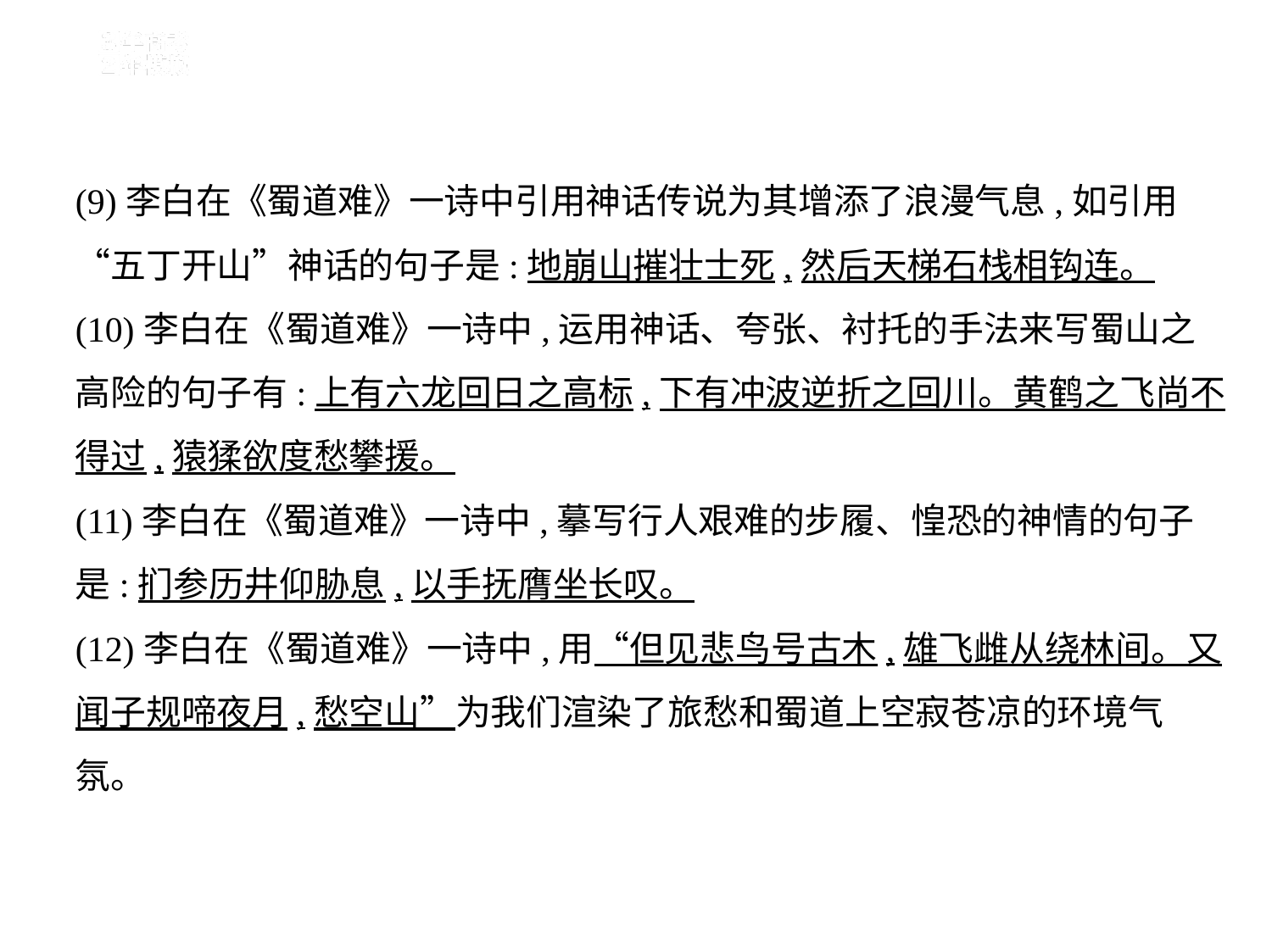

(9)李白在《蜀道难》一诗中引用神话传说为其增添了浪漫气息,如引用
“五丁开山”神话的句子是:地崩山摧壮士死,然后天梯石栈相钩连。
(10)李白在《蜀道难》一诗中,运用神话、夸张、衬托的手法来写蜀山之
高险的句子有:上有六龙回日之高标,下有冲波逆折之回川。黄鹤之飞尚不
得过,猿猱欲度愁攀援。
(11)李白在《蜀道难》一诗中,摹写行人艰难的步履、惶恐的神情的句子
是:扪参历井仰胁息,以手抚膺坐长叹。
(12)李白在《蜀道难》一诗中,用“但见悲鸟号古木,雄飞雌从绕林间。又
闻子规啼夜月,愁空山”为我们渲染了旅愁和蜀道上空寂苍凉的环境气
氛。